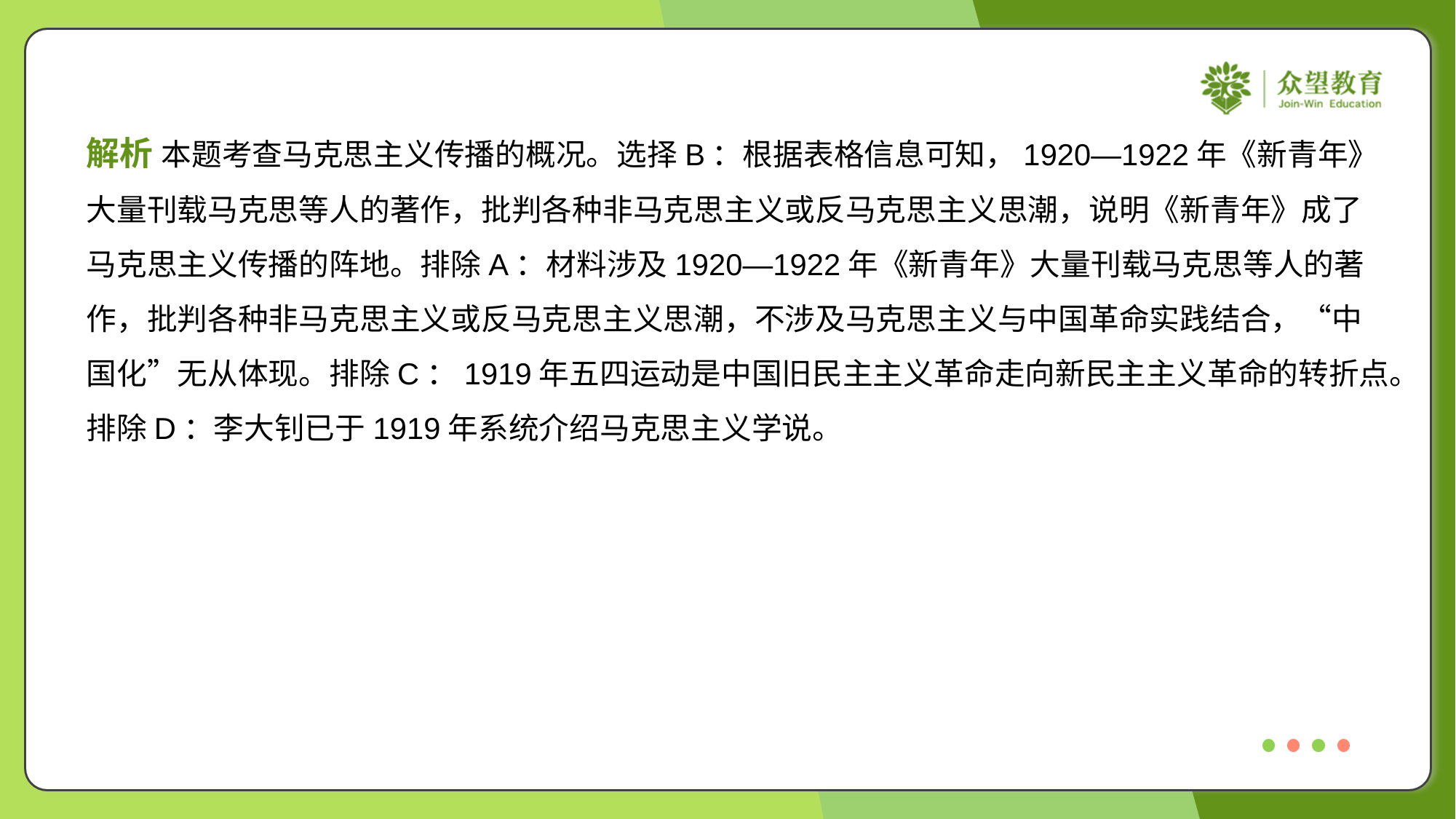

解析 本题考查马克思主义传播的概况。选择B：根据表格信息可知，1920—1922年《新青年》
大量刊载马克思等人的著作，批判各种非马克思主义或反马克思主义思潮，说明《新青年》成了
马克思主义传播的阵地。排除A：材料涉及1920—1922年《新青年》大量刊载马克思等人的著
作，批判各种非马克思主义或反马克思主义思潮，不涉及马克思主义与中国革命实践结合，“中
国化”无从体现。排除C：1919年五四运动是中国旧民主主义革命走向新民主主义革命的转折点。
排除D：李大钊已于1919年系统介绍马克思主义学说。